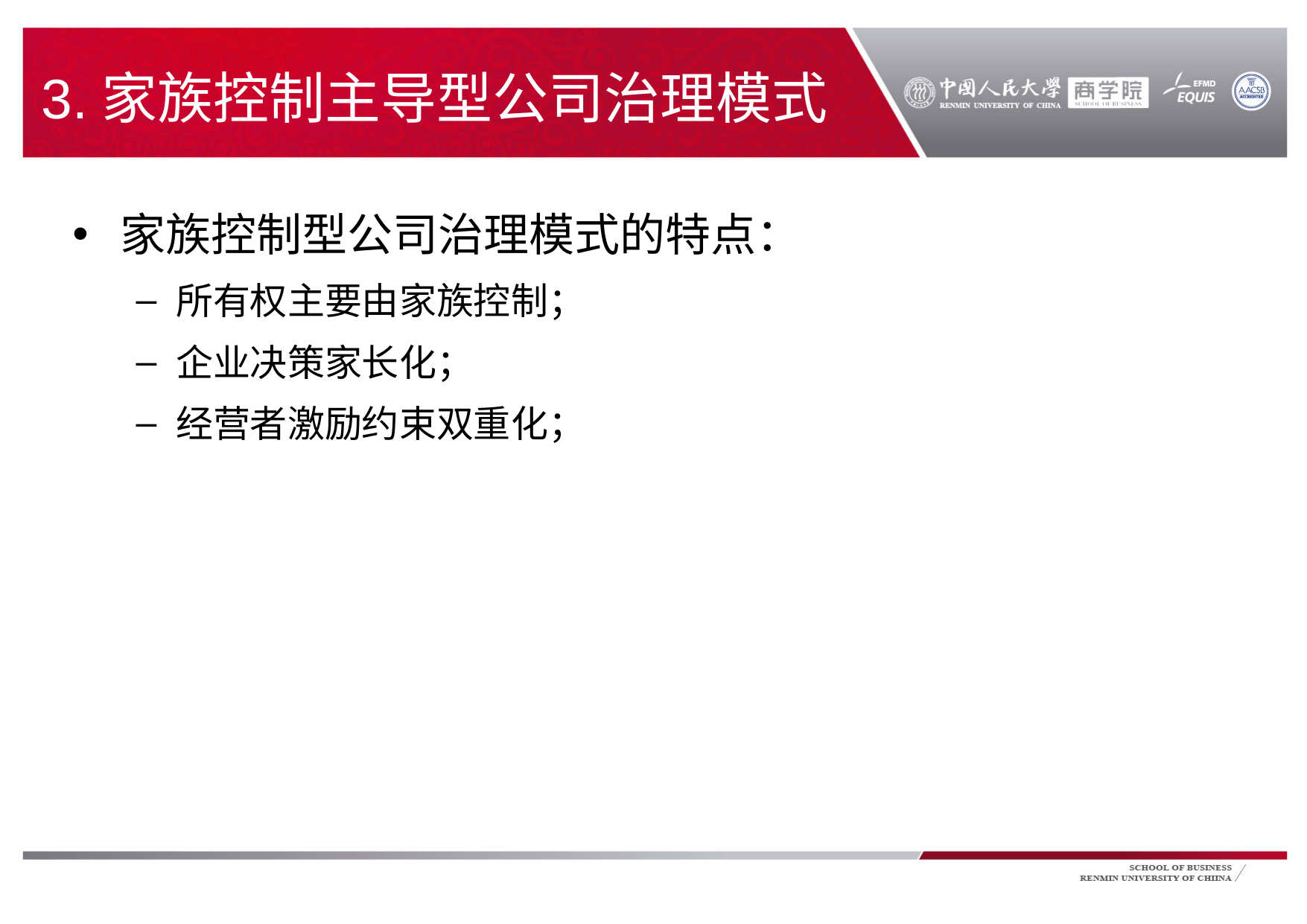

# 3.家族控制主导型公司治理模式
家族控制型公司治理模式的特点：
所有权主要由家族控制；
企业决策家长化；
经营者激励约束双重化；